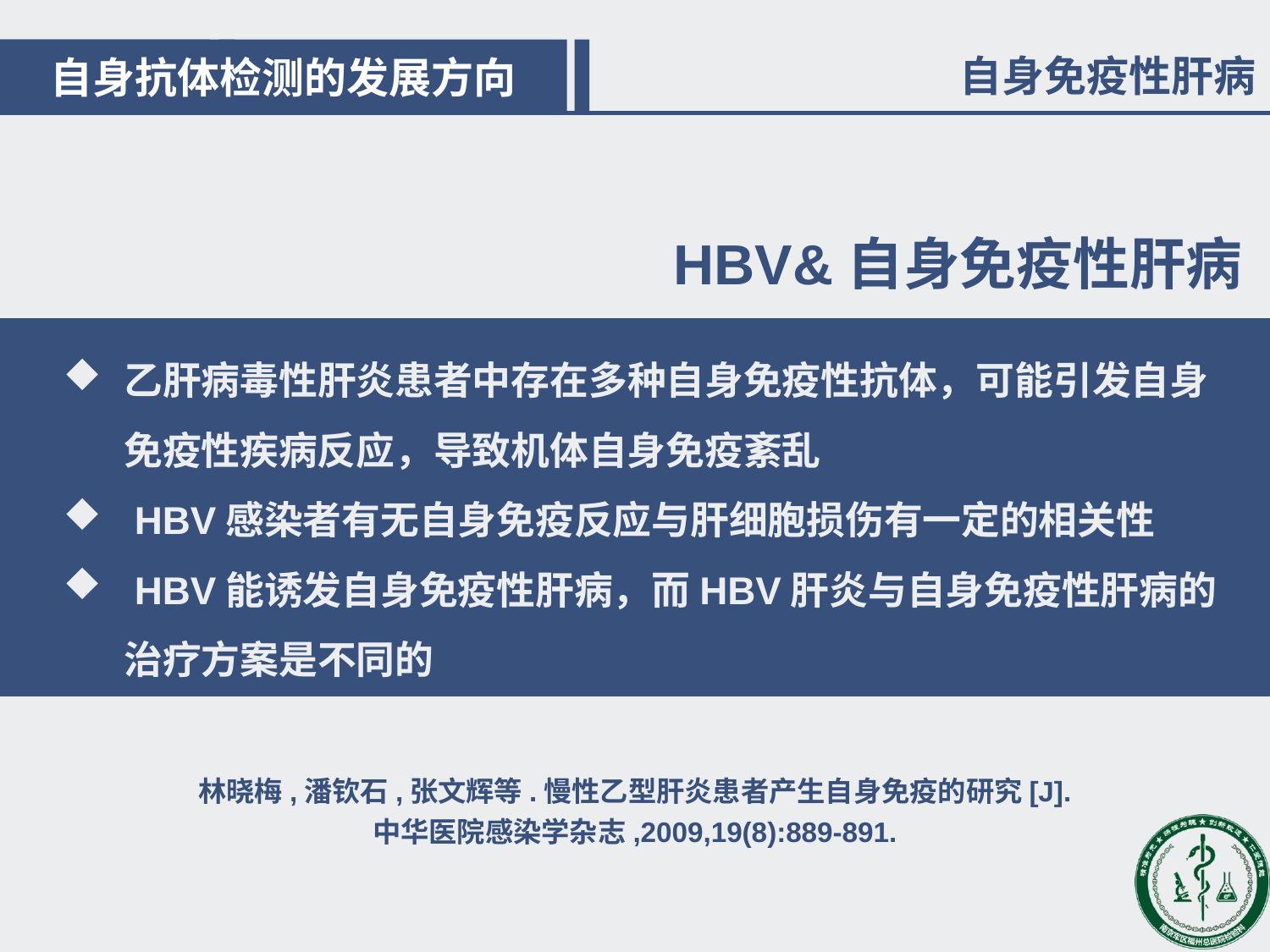

目录

自身抗体检测的发展方向

自身免疫性肝病
HBV&自身免疫性肝病
乙肝病毒性肝炎患者中存在多种自身免疫性抗体，可能引发自身免疫性疾病反应，导致机体自身免疫紊乱
 HBV感染者有无自身免疫反应与肝细胞损伤有一定的相关性
 HBV能诱发自身免疫性肝病，而HBV肝炎与自身免疫性肝病的治疗方案是不同的

林晓梅,潘钦石,张文辉等.慢性乙型肝炎患者产生自身免疫的研究[J].
中华医院感染学杂志,2009,19(8):889-891.